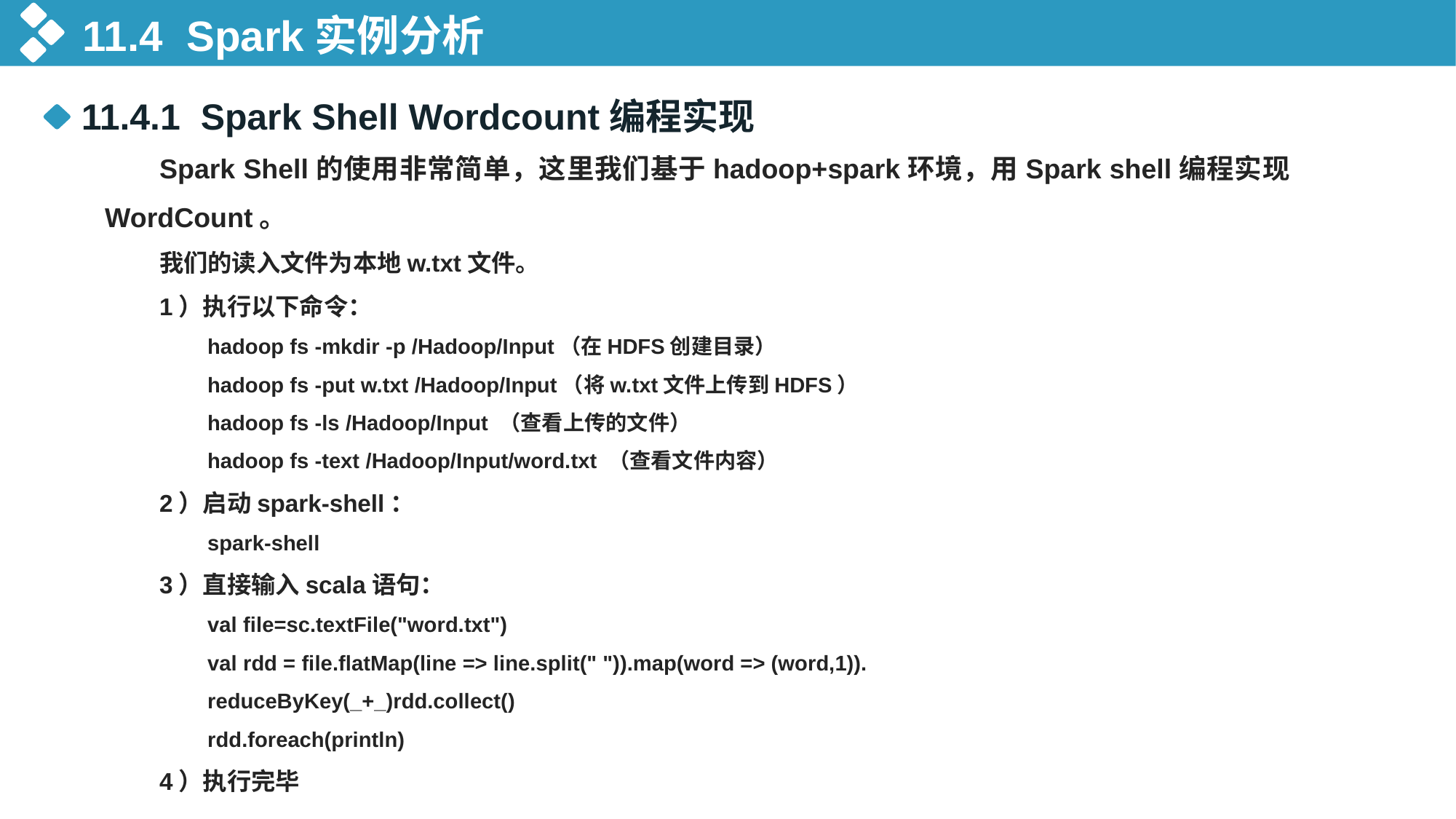

11.4  Spark实例分析
11.4.1  Spark Shell Wordcount编程实现

Spark Shell的使用非常简单，这里我们基于hadoop+spark环境，用Spark shell编程实现WordCount。
我们的读入文件为本地w.txt文件。
1）执行以下命令：
        hadoop fs -mkdir -p /Hadoop/Input（在HDFS创建目录）
        hadoop fs -put w.txt /Hadoop/Input（将w.txt文件上传到HDFS）
        hadoop fs -ls /Hadoop/Input （查看上传的文件）
        hadoop fs -text /Hadoop/Input/word.txt （查看文件内容）
2）启动spark-shell：
        spark-shell
3）直接输入scala语句：
        val file=sc.textFile("word.txt")
        val rdd = file.flatMap(line => line.split(" ")).map(word => (word,1)).
        reduceByKey(_+_)rdd.collect()
        rdd.foreach(println)
4）执行完毕